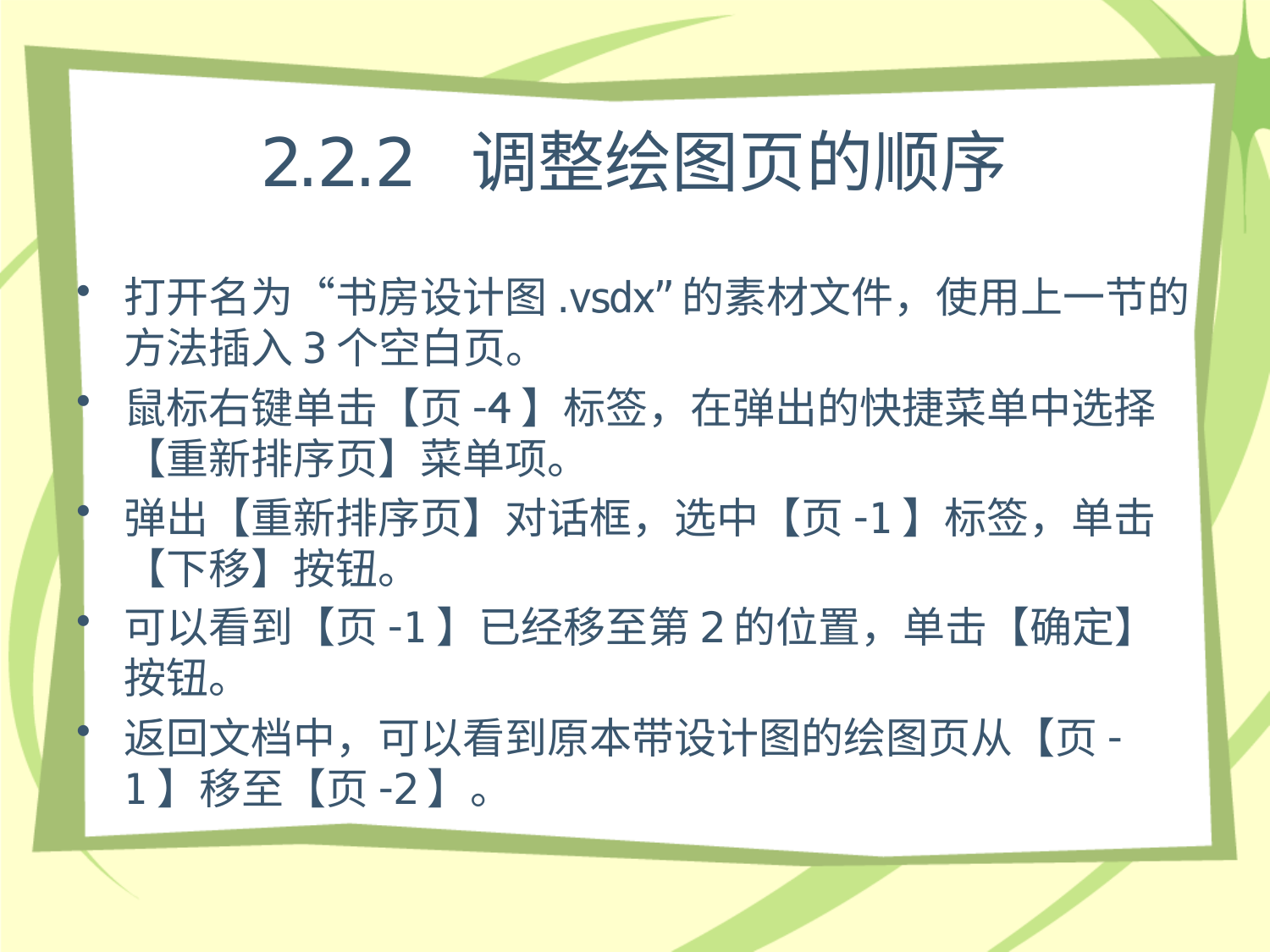

# 2.2.2  调整绘图页的顺序
打开名为“书房设计图.vsdx”的素材文件，使用上一节的方法插入3个空白页。
鼠标右键单击【页-4】标签，在弹出的快捷菜单中选择【重新排序页】菜单项。
弹出【重新排序页】对话框，选中【页-1】标签，单击【下移】按钮。
可以看到【页-1】已经移至第2的位置，单击【确定】按钮。
返回文档中，可以看到原本带设计图的绘图页从【页-1】移至【页-2】。